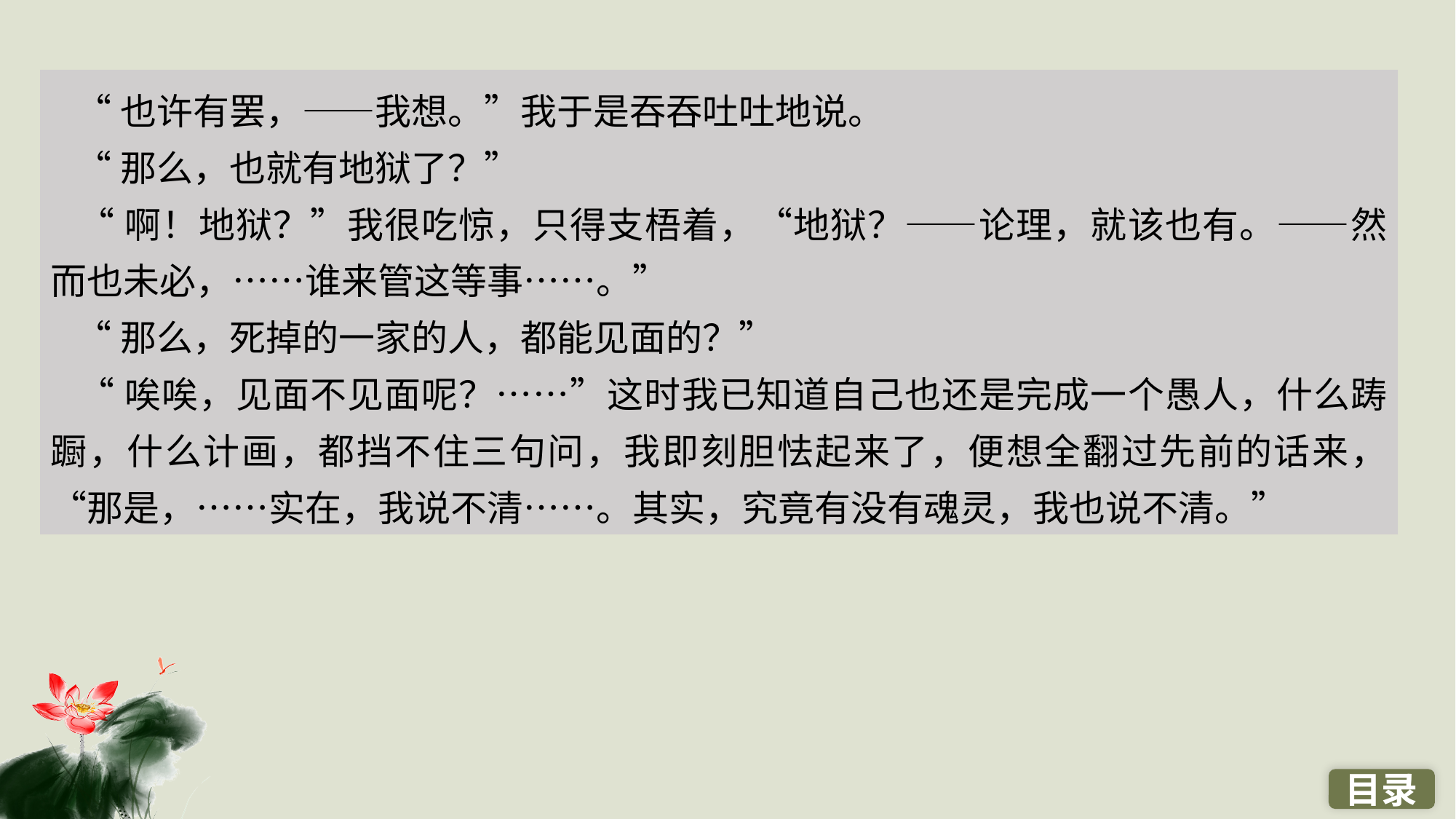

“也许有罢，——我想。”我于是吞吞吐吐地说。
   “那么，也就有地狱了？”
   “啊！地狱？”我很吃惊，只得支梧着，“地狱？——论理，就该也有。——然而也未必，……谁来管这等事……。”
   “那么，死掉的一家的人，都能见面的？”
   “唉唉，见面不见面呢？……”这时我已知道自己也还是完成一个愚人，什么踌蹰，什么计画，都挡不住三句问，我即刻胆怯起来了，便想全翻过先前的话来，“那是，……实在，我说不清……。其实，究竟有没有魂灵，我也说不清。”